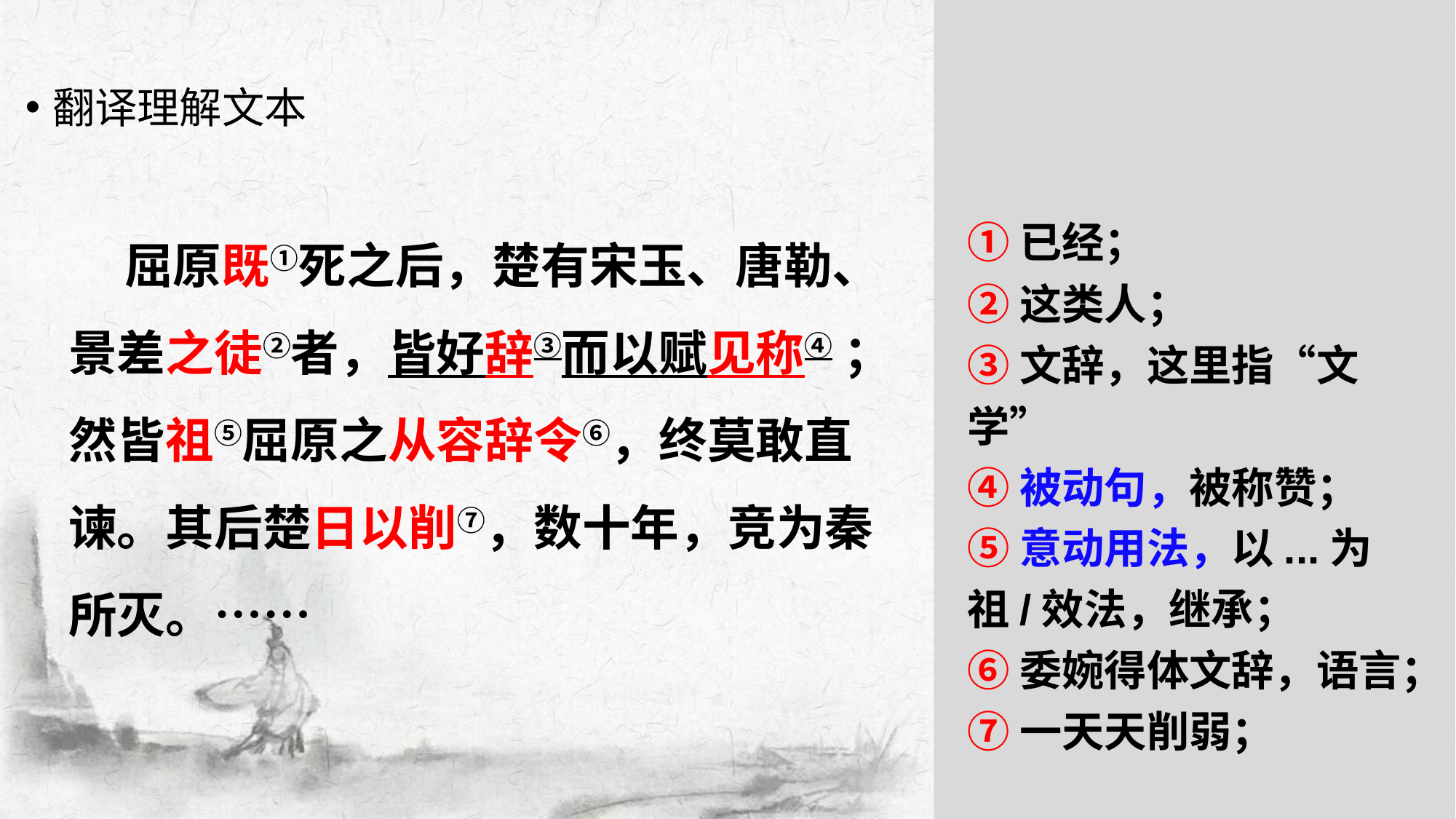

翻译理解文本
    屈原既①死之后，楚有宋玉、唐勒、景差之徒②者，皆好辞③而以赋见称④ ；然皆祖⑤屈原之从容辞令⑥，终莫敢直谏。其后楚日以削⑦，数十年，竞为秦所灭。……
①已经；
②这类人；
③文辞，这里指“文学”
④被动句，被称赞；
⑤意动用法，以...为祖/效法，继承；
⑥委婉得体文辞，语言；
⑦一天天削弱；